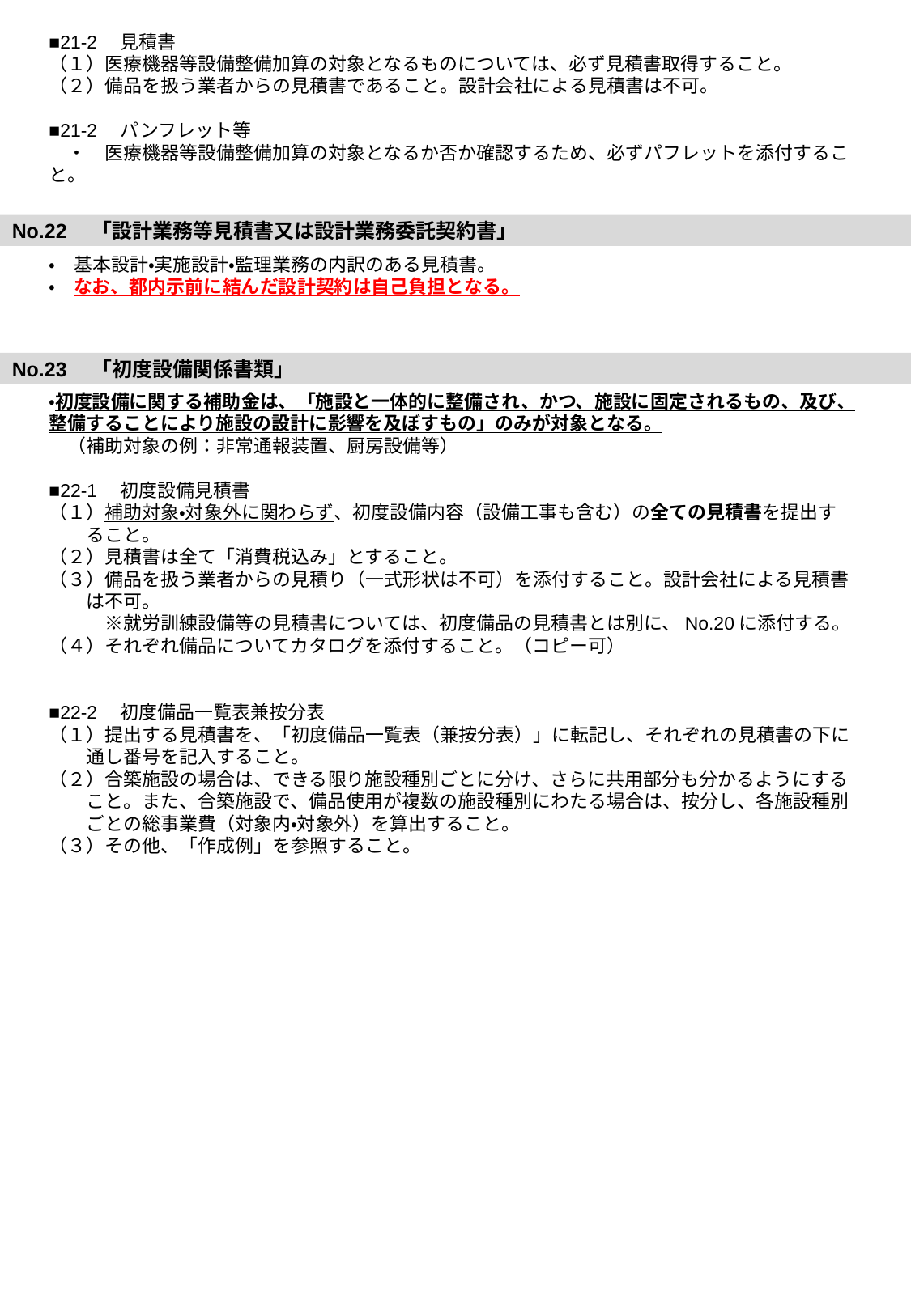

■21-2　見積書
（１）医療機器等設備整備加算の対象となるものについては、必ず見積書取得すること。
（２）備品を扱う業者からの見積書であること。設計会社による見積書は不可。

■21-2　パンフレット等
　・　医療機器等設備整備加算の対象となるか否か確認するため、必ずパフレットを添付すること。
No.22　「設計業務等見積書又は設計業務委託契約書」
・　基本設計・実施設計・監理業務の内訳のある見積書。
・　なお、都内示前に結んだ設計契約は自己負担となる。
No.23　「初度設備関係書類」
・初度設備に関する補助金は、「施設と一体的に整備され、かつ、施設に固定されるもの、及び、整備することにより施設の設計に影響を及ぼすもの」のみが対象となる。
　（補助対象の例：非常通報装置、厨房設備等）

■22-1　初度設備見積書
（１）補助対象・対象外に関わらず、初度設備内容（設備工事も含む）の全ての見積書を提出す
　　ること。
（２）見積書は全て「消費税込み」とすること。
（３）備品を扱う業者からの見積り（一式形状は不可）を添付すること。設計会社による見積書
　　は不可。
　　　※就労訓練設備等の見積書については、初度備品の見積書とは別に、No.20に添付する。
（４）それぞれ備品についてカタログを添付すること。（コピー可）

■22-2　初度備品一覧表兼按分表
（１）提出する見積書を、「初度備品一覧表（兼按分表）」に転記し、それぞれの見積書の下に
　　通し番号を記入すること。
（２）合築施設の場合は、できる限り施設種別ごとに分け、さらに共用部分も分かるようにする
　　こと。また、合築施設で、備品使用が複数の施設種別にわたる場合は、按分し、各施設種別
　　ごとの総事業費（対象内・対象外）を算出すること。
（３）その他、「作成例」を参照すること。